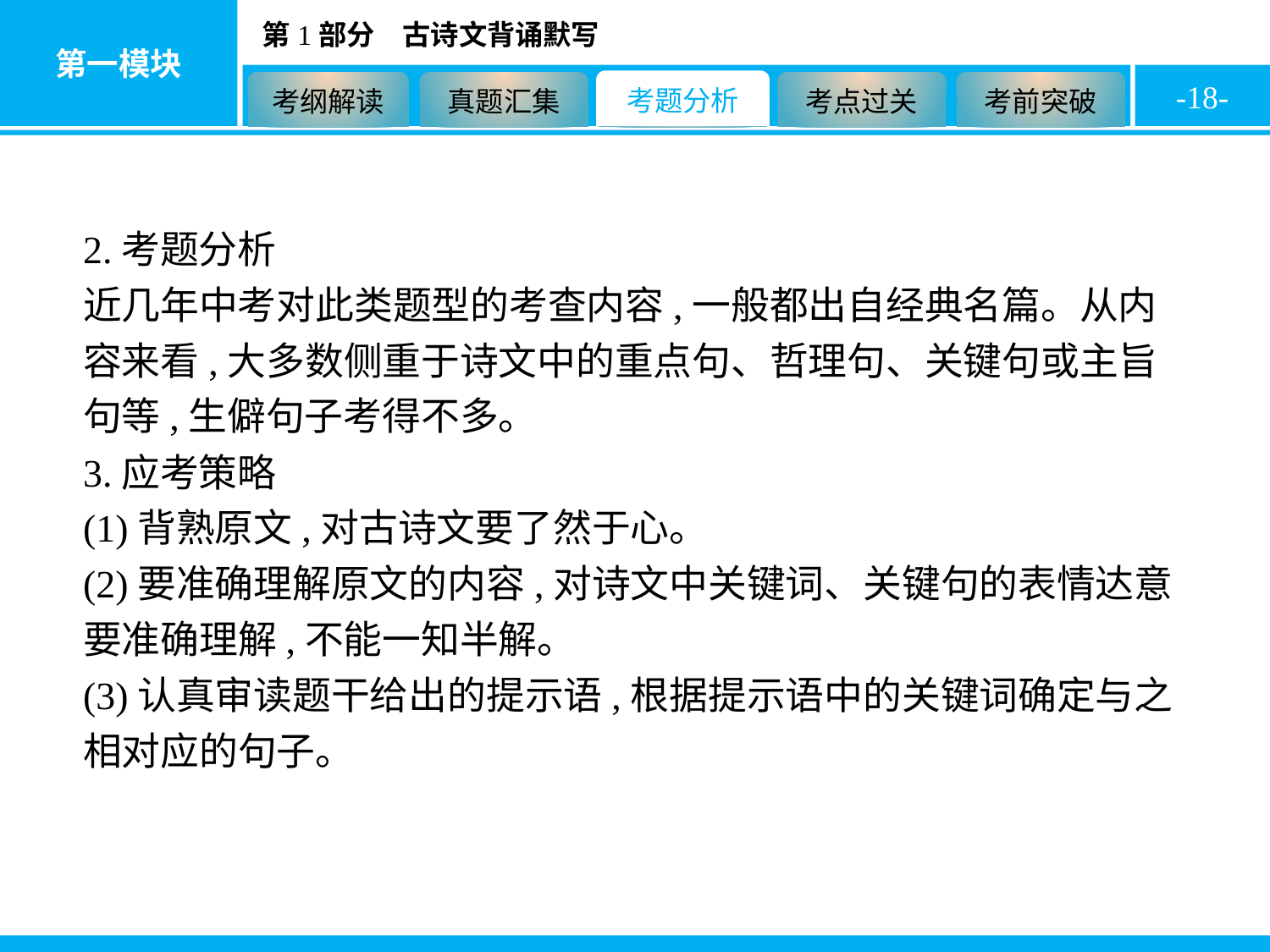

-18-
2.考题分析
近几年中考对此类题型的考查内容,一般都出自经典名篇。从内容来看,大多数侧重于诗文中的重点句、哲理句、关键句或主旨句等,生僻句子考得不多。
3.应考策略
(1)背熟原文,对古诗文要了然于心。
(2)要准确理解原文的内容,对诗文中关键词、关键句的表情达意要准确理解,不能一知半解。
(3)认真审读题干给出的提示语,根据提示语中的关键词确定与之相对应的句子。